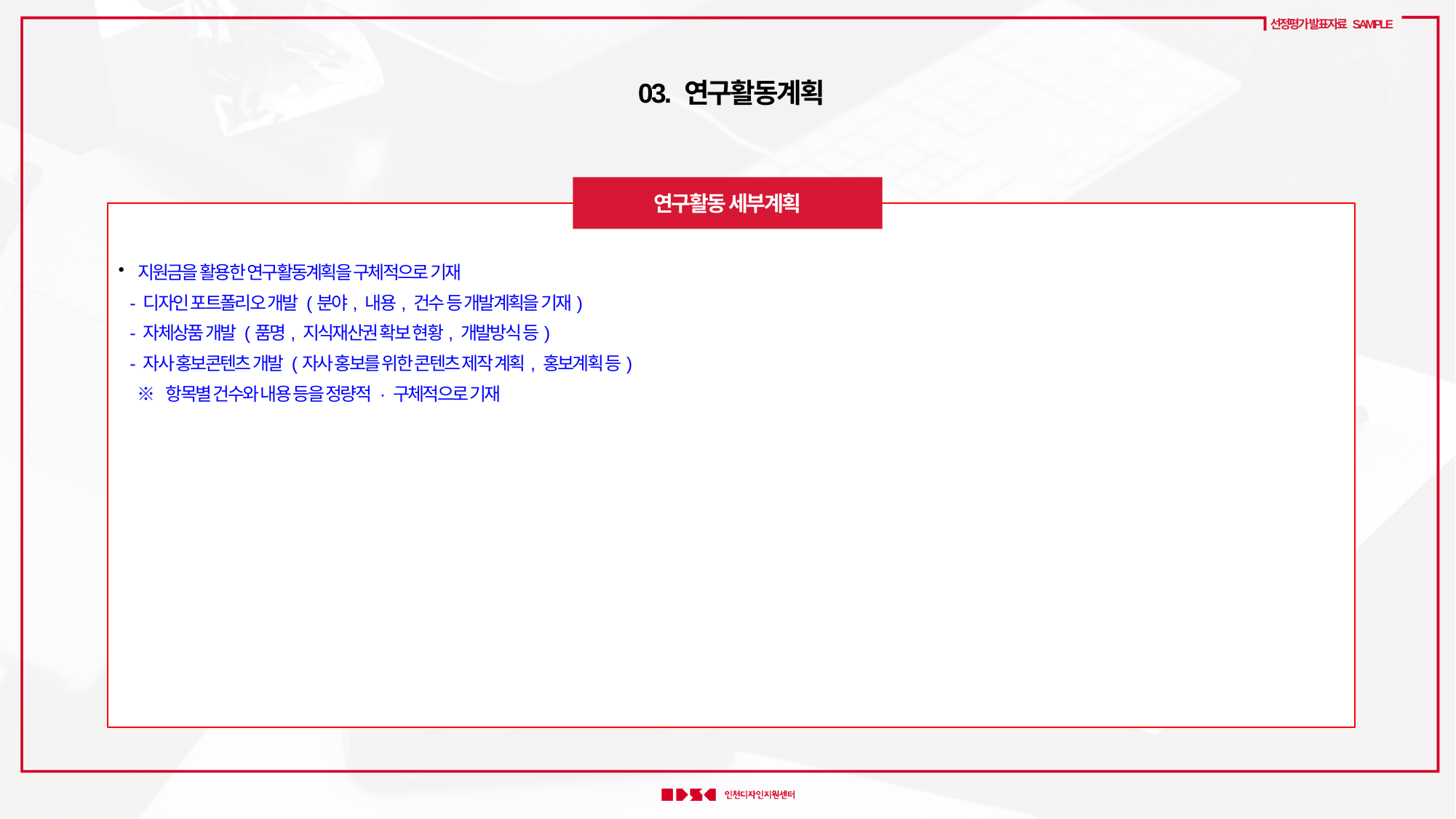

선정평가 발표자료 SAMPLE
 03. 연구활동계획
연구활동 세부계획

  지원금을 활용한 연구활동계획을 구체적으로 기재
   - 디자인 포트폴리오 개발 (분야, 내용, 건수 등 개발계획을 기재)
   - 자체상품 개발 (품명, 지식재산권 확보 현황, 개발방식 등)
   - 자사 홍보콘텐츠 개발 (자사 홍보를 위한 콘텐츠 제작 계획, 홍보계획 등)
      ※  항목별 건수와 내용 등을 정량적 · 구체적으로 기재